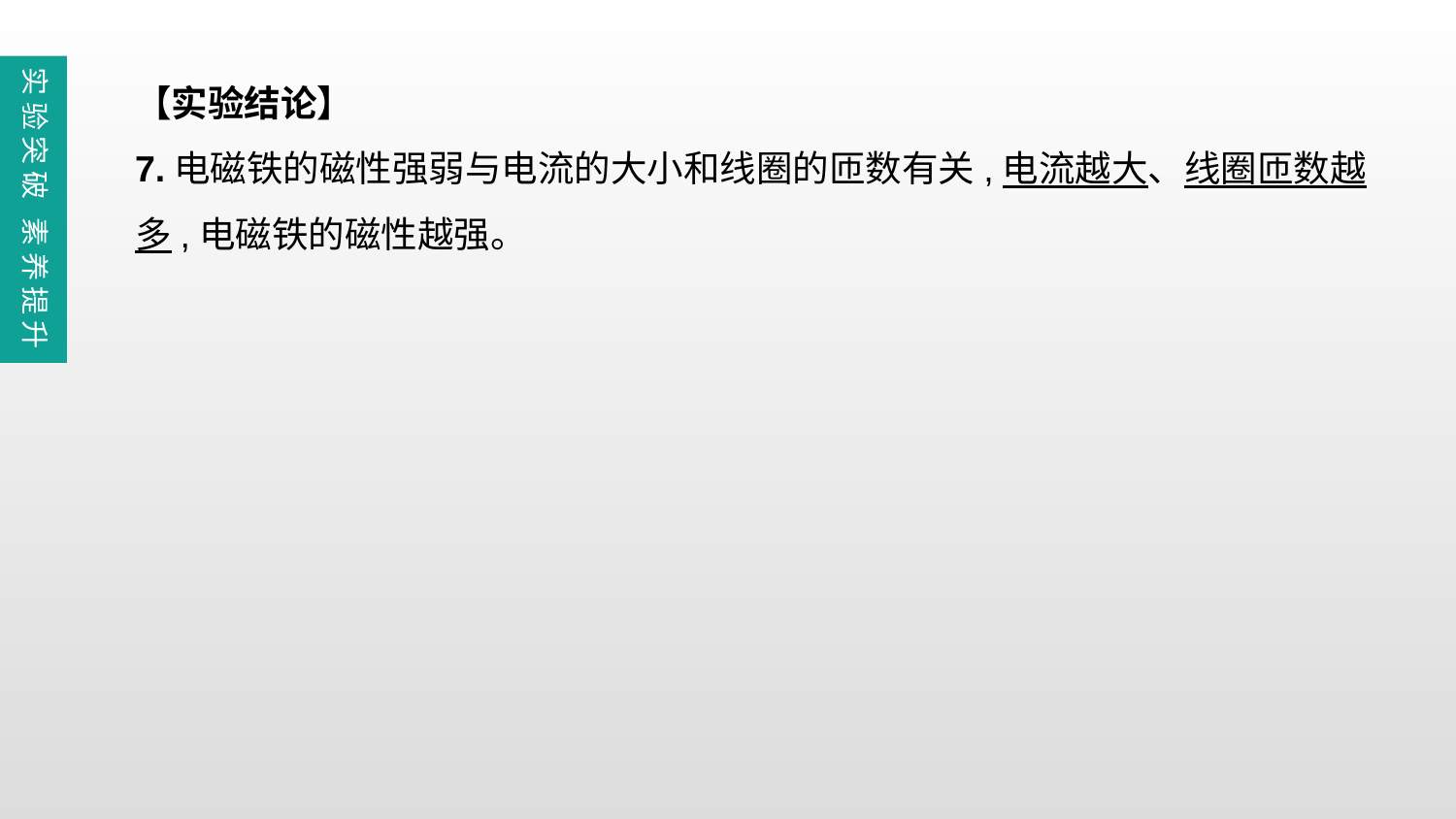

【实验结论】
7.电磁铁的磁性强弱与电流的大小和线圈的匝数有关,电流越大、线圈匝数越多,电磁铁的磁性越强。

实验突破 素养提升